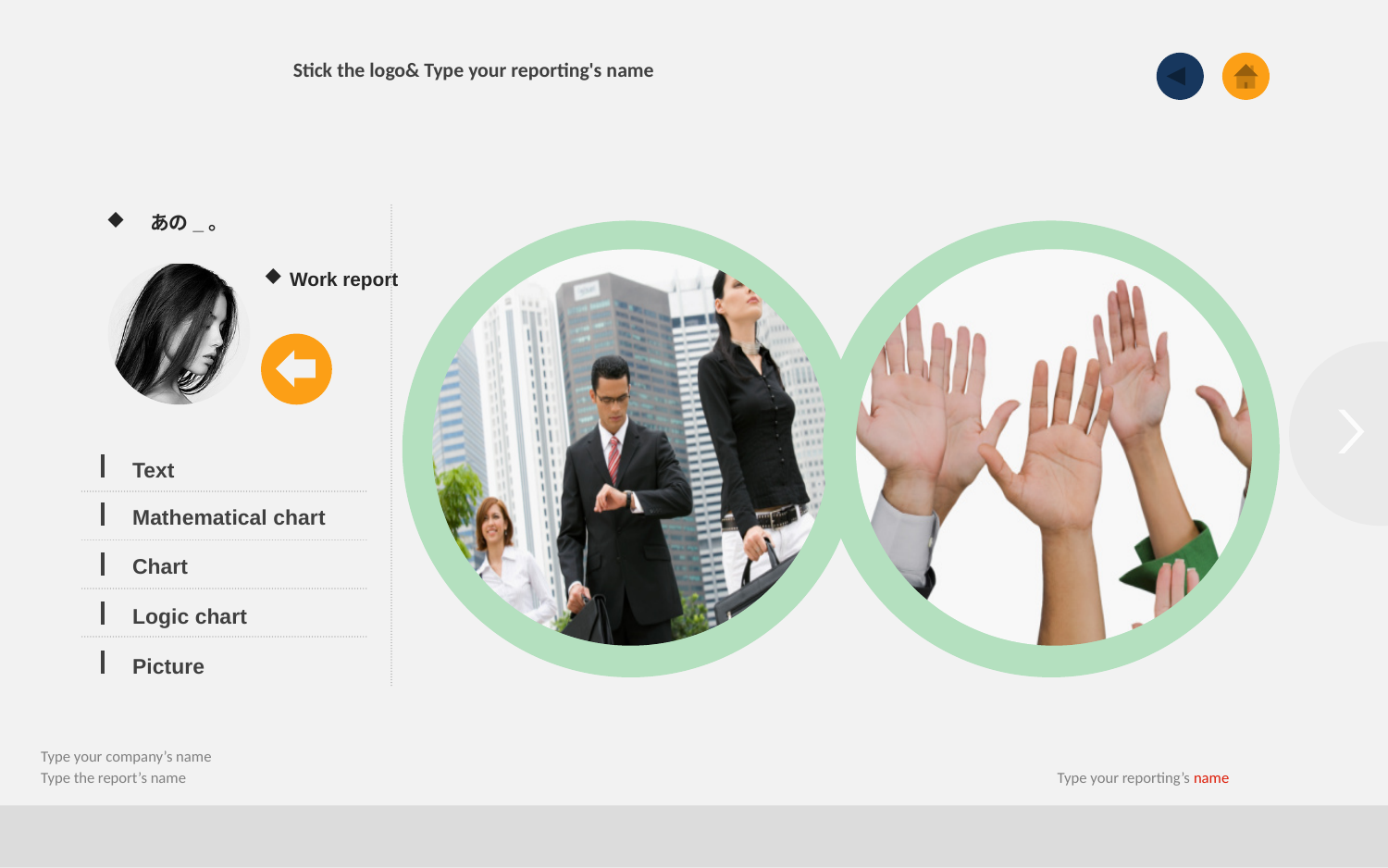

Stick the logo& Type your reporting's name

あの_。

Work report

Text
Mathematical chart
Chart
Logic chart
Picture